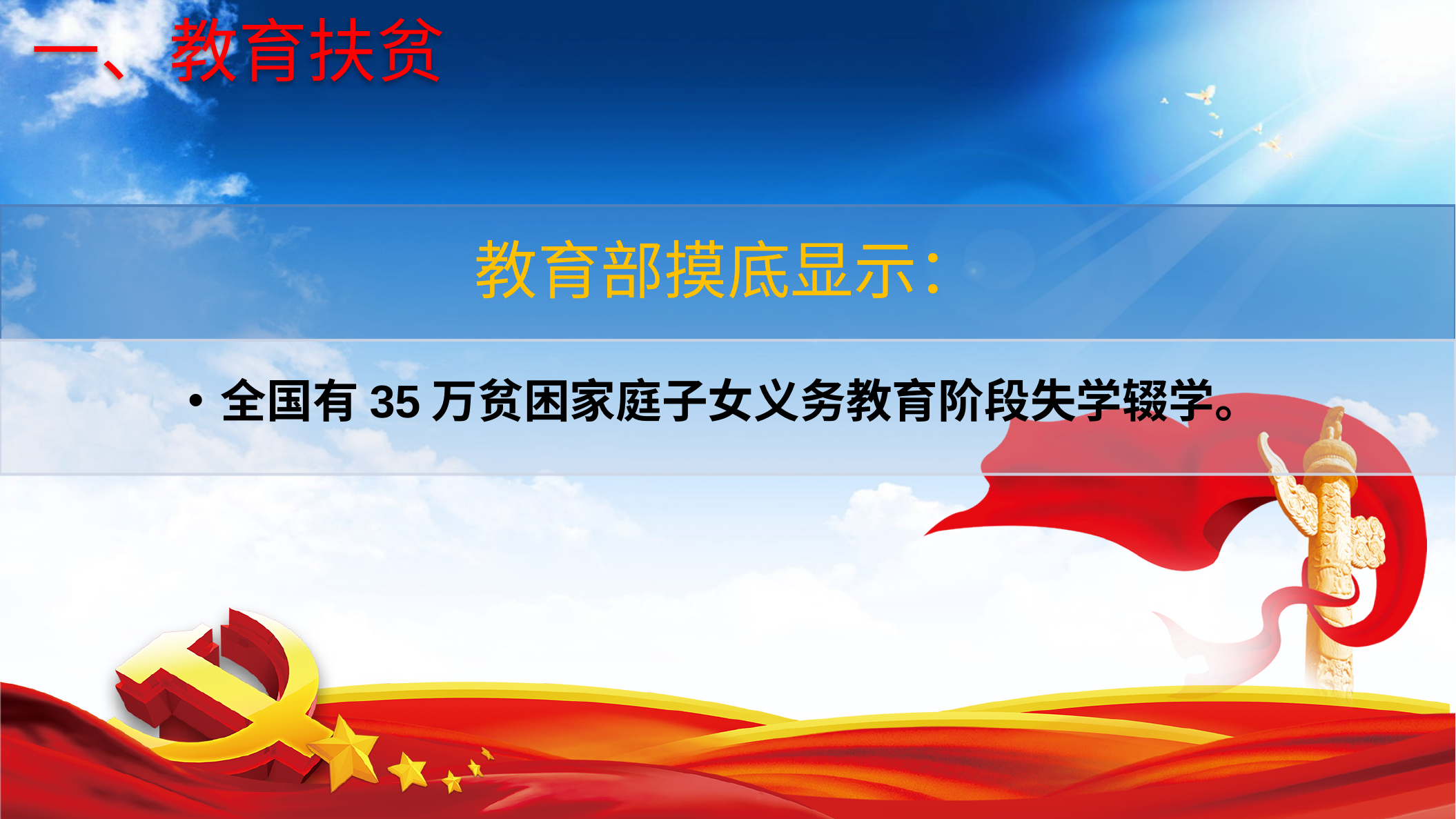

一、教育扶贫
教育部摸底显示：
全国有35万贫困家庭子女义务教育阶段失学辍学。